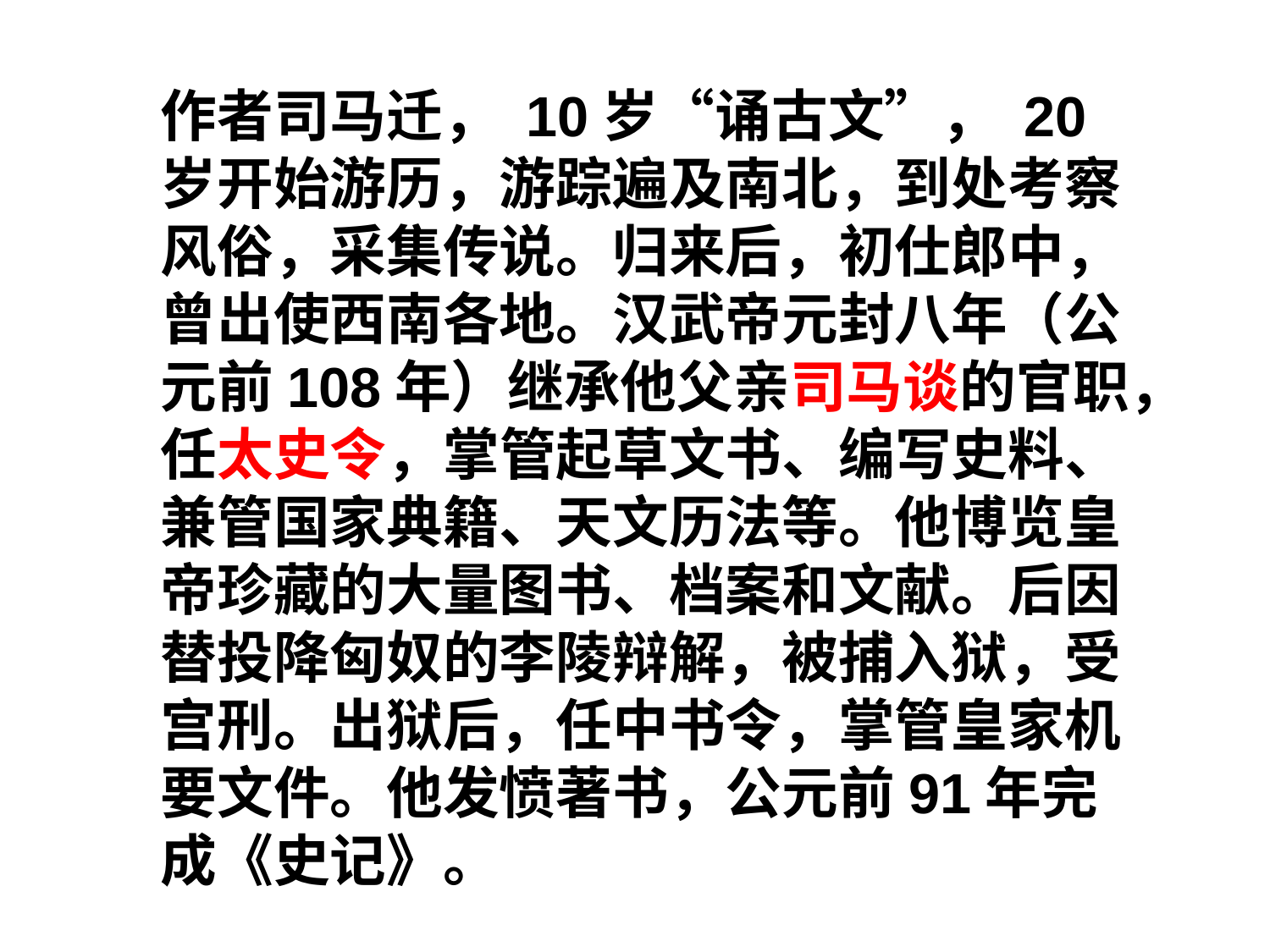

作者司马迁， 10岁“诵古文”， 20岁开始游历，游踪遍及南北，到处考察风俗，采集传说。归来后，初仕郎中，曾出使西南各地。汉武帝元封八年（公元前108年）继承他父亲司马谈的官职，任太史令，掌管起草文书、编写史料、兼管国家典籍、天文历法等。他博览皇帝珍藏的大量图书、档案和文献。后因替投降匈奴的李陵辩解，被捕入狱，受宫刑。出狱后，任中书令，掌管皇家机要文件。他发愤著书，公元前91年完成《史记》。